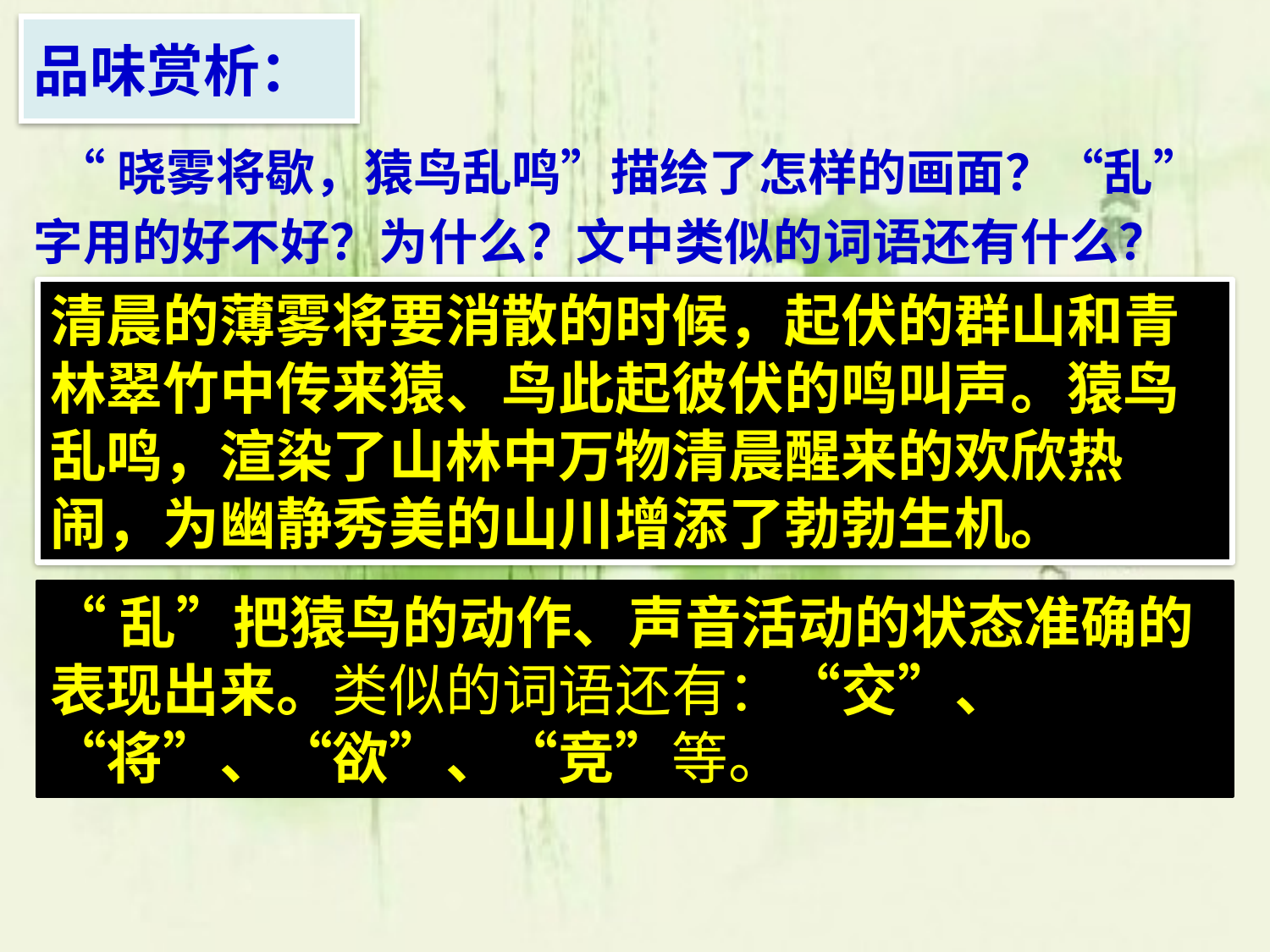

# 品味赏析：
  “晓雾将歇，猿鸟乱鸣”描绘了怎样的画面？“乱”
字用的好不好？为什么？文中类似的词语还有什么？

清晨的薄雾将要消散的时候，起伏的群山和青林翠竹中传来猿、鸟此起彼伏的鸣叫声。猿鸟乱鸣，渲染了山林中万物清晨醒来的欢欣热闹，为幽静秀美的山川增添了勃勃生机。
“乱”把猿鸟的动作、声音活动的状态准确的表现出来。类似的词语还有：“交”、“将”、“欲”、“竞”等。